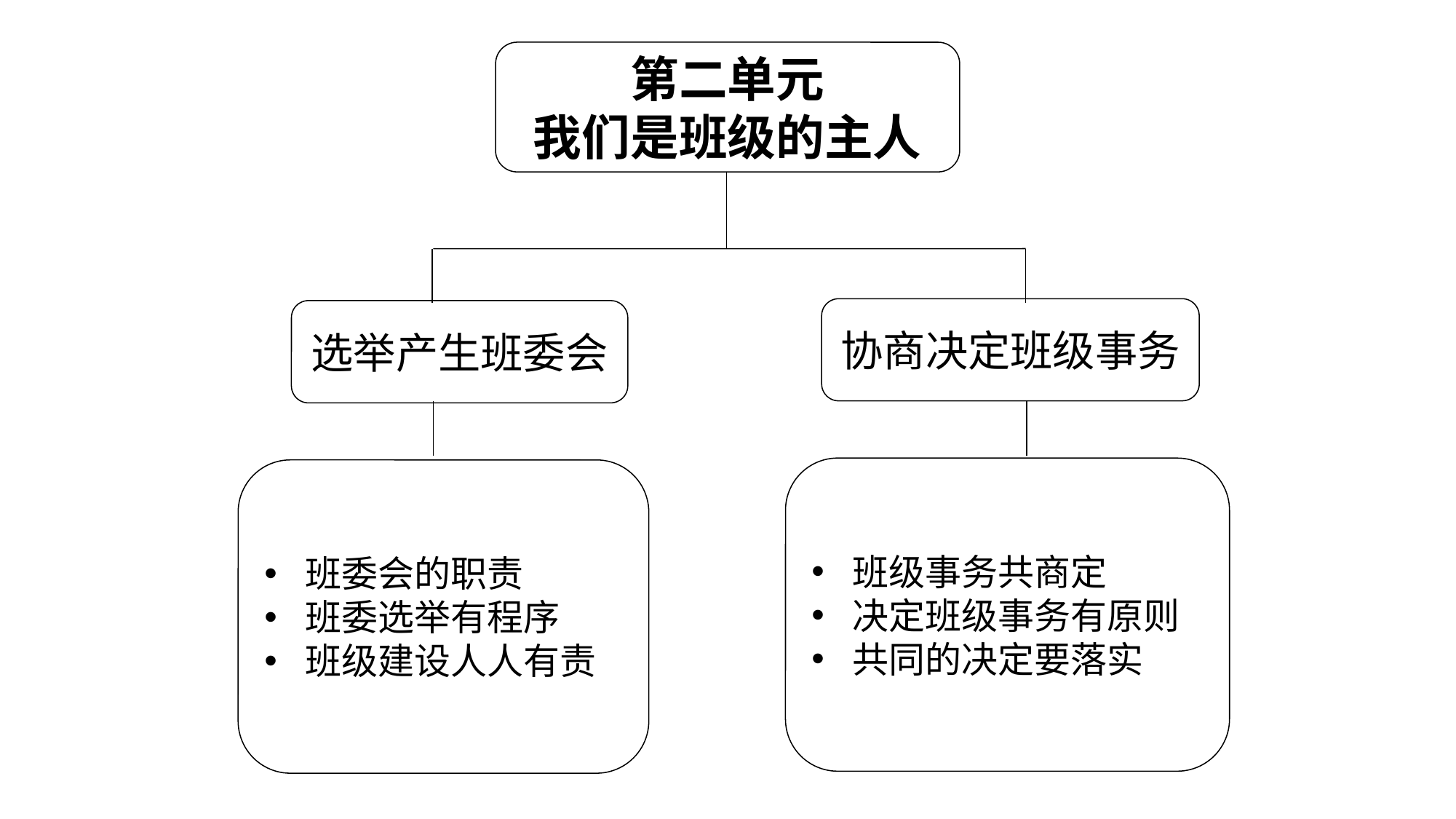

第二单元
我们是班级的主人
协商决定班级事务
选举产生班委会
班级事务共商定
决定班级事务有原则
共同的决定要落实
班委会的职责
班委选举有程序
班级建设人人有责